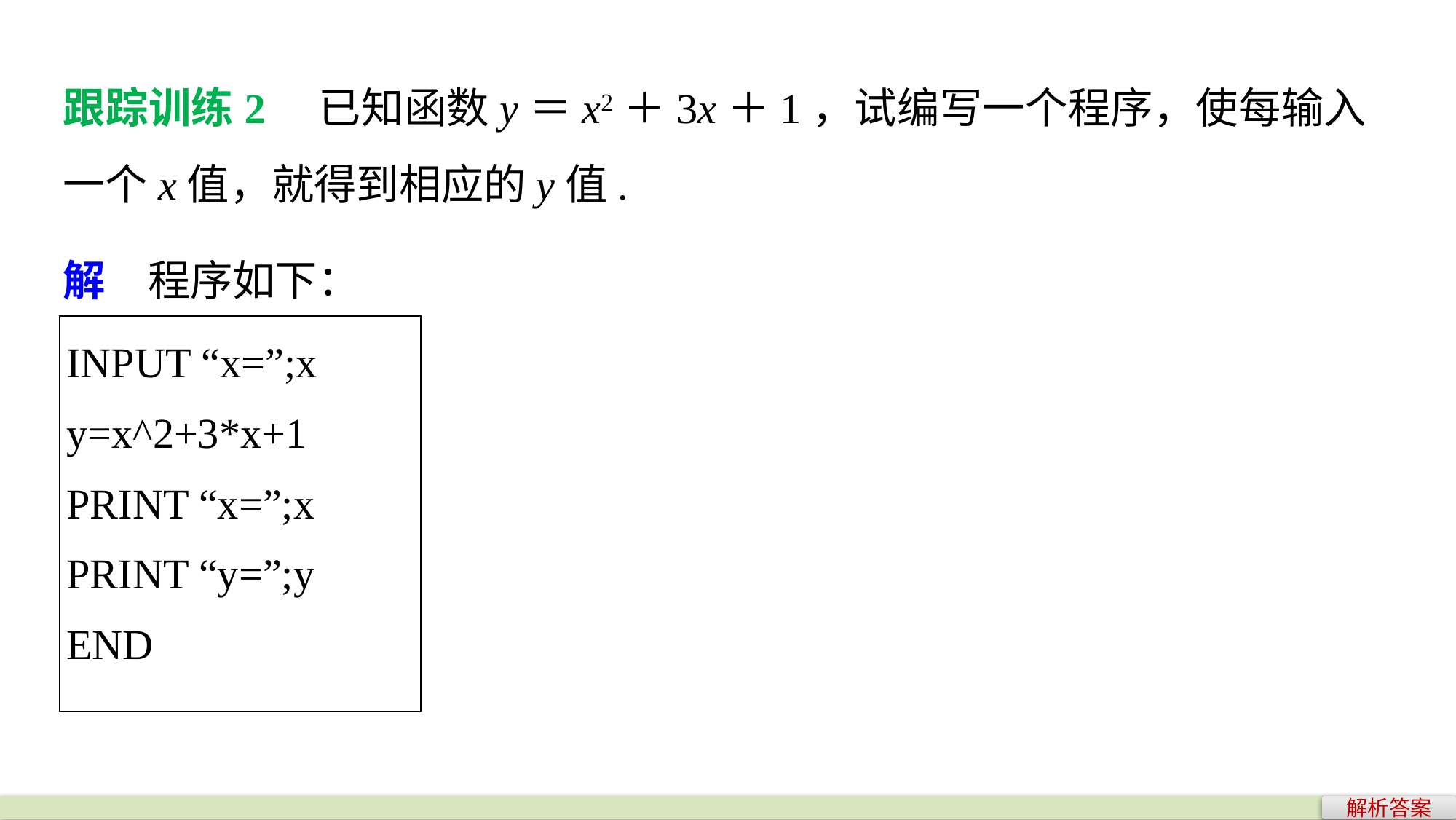

跟踪训练2　已知函数y＝x2＋3x＋1，试编写一个程序，使每输入一个x值，就得到相应的y值.
解　程序如下：
| INPUT “x=”;x y=x^2+3\*x+1 PRINT “x=”;x PRINT “y=”;y END |
| --- |
解析答案